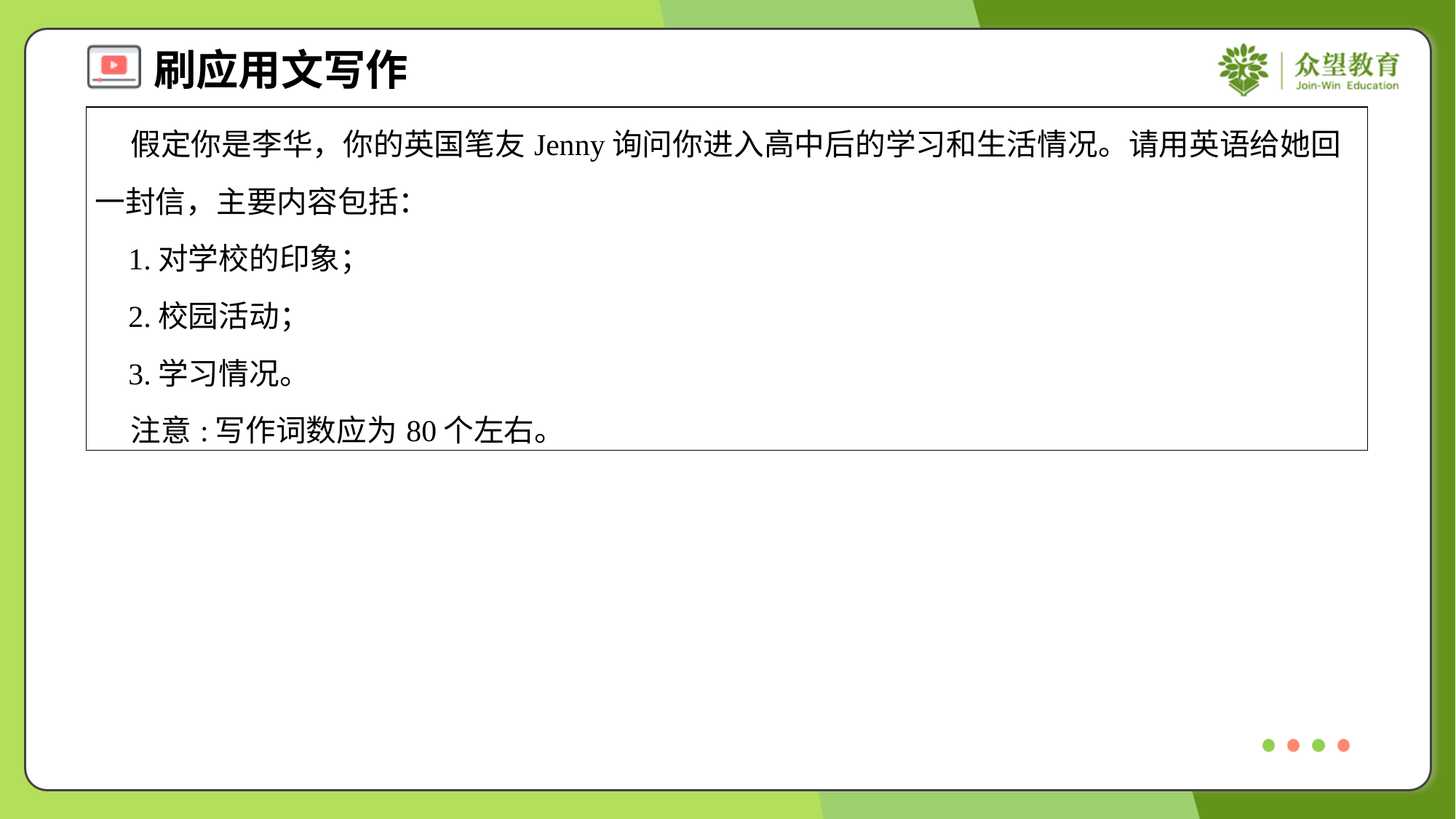

| 假定你是李华，你的英国笔友Jenny询问你进入高中后的学习和生活情况。请用英语给她回一封信，主要内容包括： 1.对学校的印象； 2.校园活动； 3.学习情况。 注意:写作词数应为80个左右。 |
| --- |